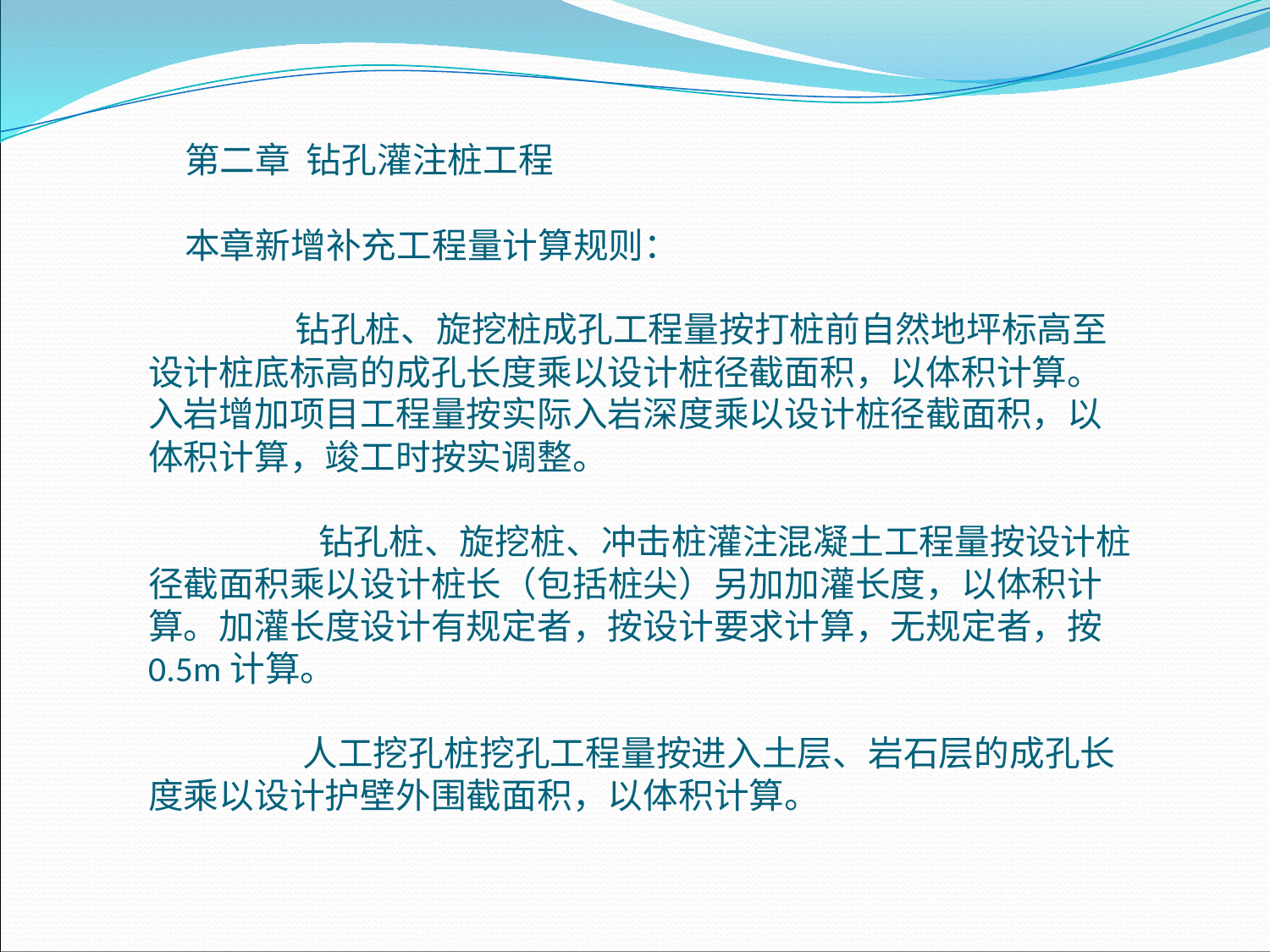

第二章  钻孔灌注桩工程
本章新增补充工程量计算规则：
             钻孔桩、旋挖桩成孔工程量按打桩前自然地坪标高至设计桩底标高的成孔长度乘以设计桩径截面积，以体积计算。入岩增加项目工程量按实际入岩深度乘以设计桩径截面积，以体积计算，竣工时按实调整。
                钻孔桩、旋挖桩、冲击桩灌注混凝土工程量按设计桩径截面积乘以设计桩长（包括桩尖）另加加灌长度，以体积计算。加灌长度设计有规定者，按设计要求计算，无规定者，按0.5m计算。
              人工挖孔桩挖孔工程量按进入土层、岩石层的成孔长度乘以设计护壁外围截面积，以体积计算。
63